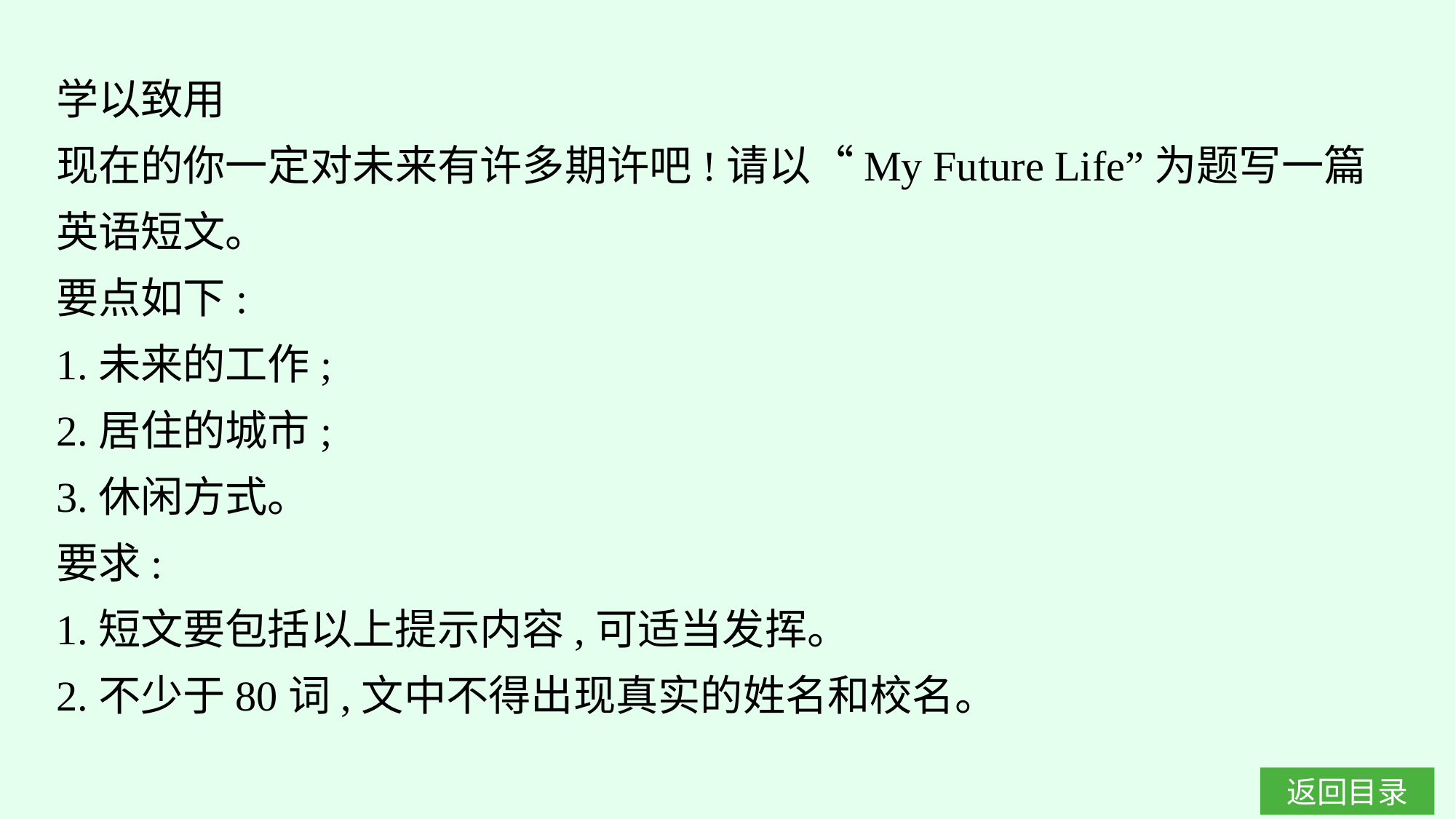

学以致用
现在的你一定对未来有许多期许吧!请以“My Future Life”为题写一篇英语短文。
要点如下:
1.未来的工作;
2.居住的城市;
3.休闲方式。
要求:
1.短文要包括以上提示内容,可适当发挥。
2.不少于80词,文中不得出现真实的姓名和校名。